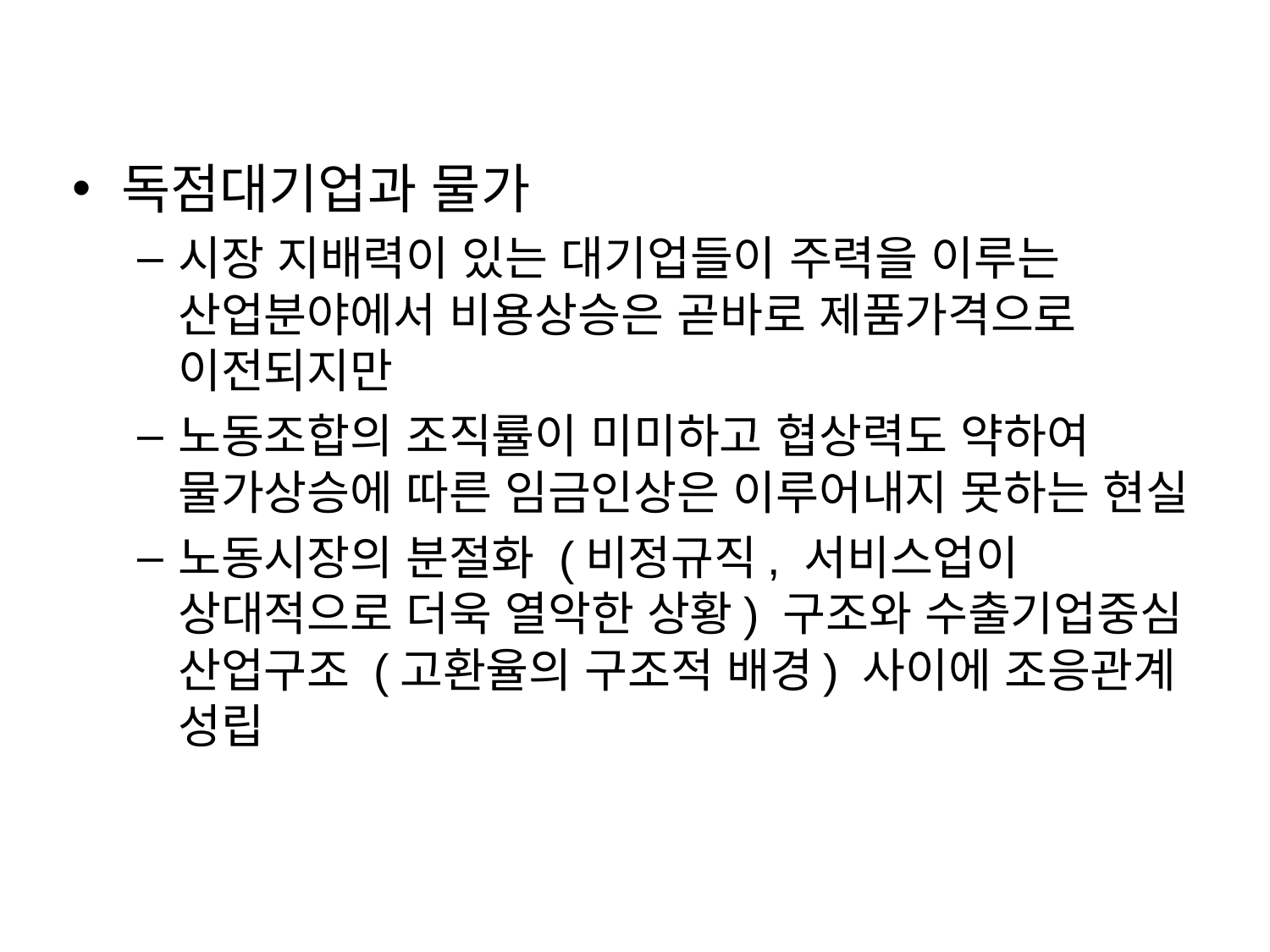

독점대기업과 물가
시장 지배력이 있는 대기업들이 주력을 이루는 산업분야에서 비용상승은 곧바로 제품가격으로 이전되지만
노동조합의 조직률이 미미하고 협상력도 약하여 물가상승에 따른 임금인상은 이루어내지 못하는 현실
노동시장의 분절화 (비정규직, 서비스업이 상대적으로 더욱 열악한 상황) 구조와 수출기업중심 산업구조 (고환율의 구조적 배경) 사이에 조응관계 성립